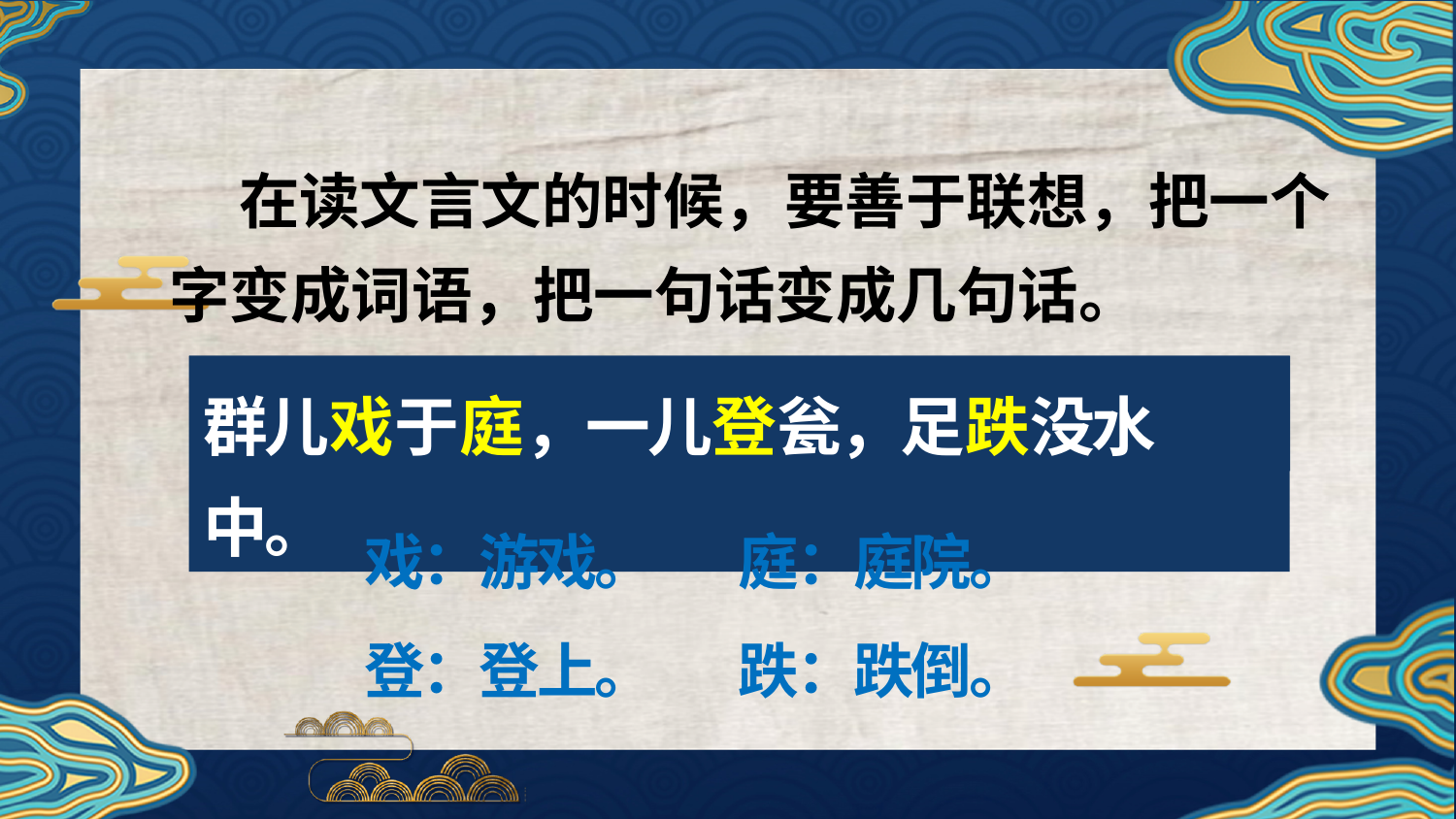

在读文言文的时候，要善于联想，把一个字变成词语，把一句话变成几句话。
群儿戏于庭，一儿登瓮，足跌没水中。
群儿戏于庭，一儿登瓮，足跌没水中。
戏：游戏。        庭：庭院。
登：登上。        跌：跌倒。